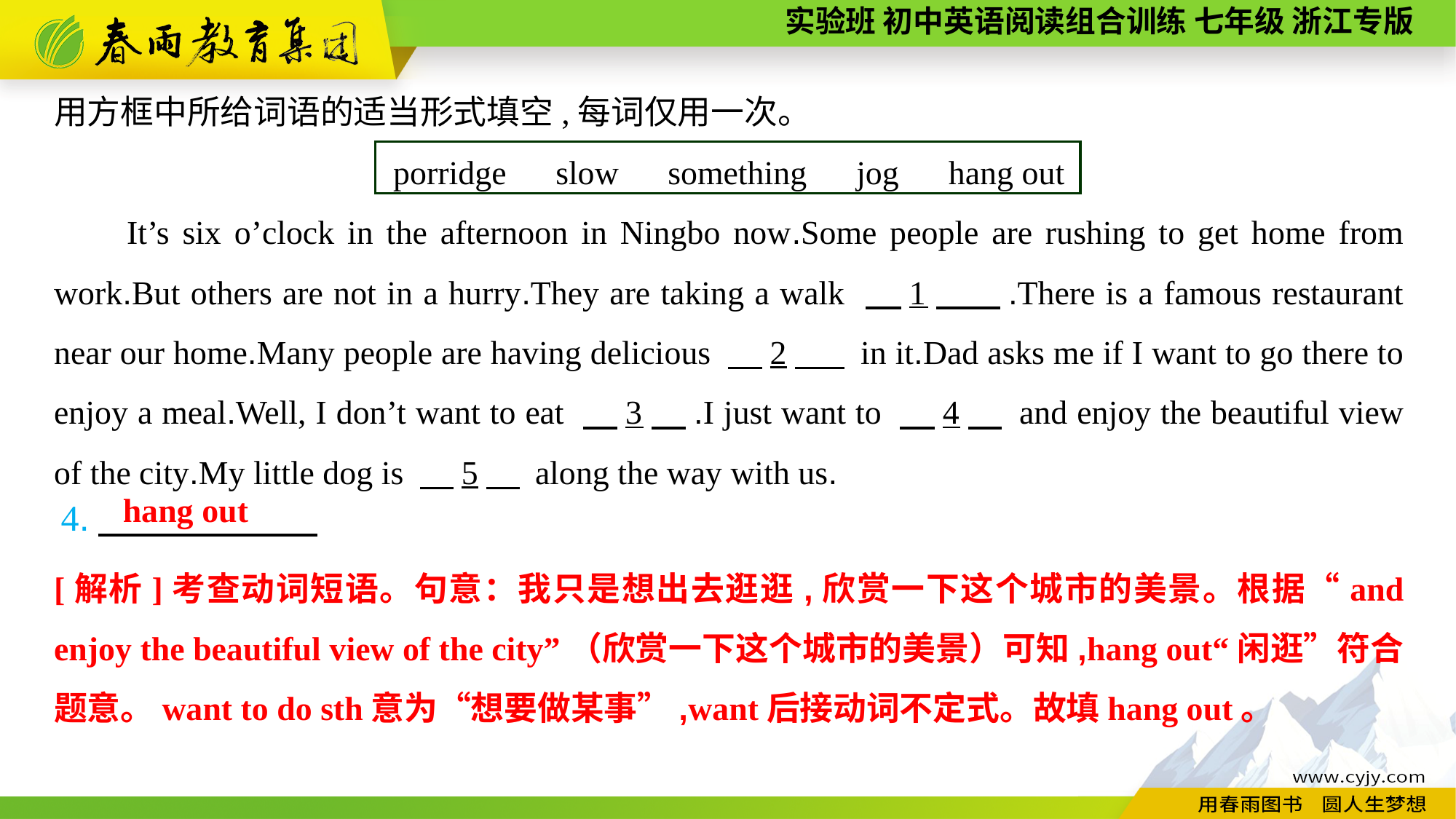

用方框中所给词语的适当形式填空,每词仅用一次。
porridge　slow　something　jog　hang out
It’s six o’clock in the afternoon in Ningbo now.Some people are rushing to get home from work.But others are not in a hurry.They are taking a walk 　1　   .There is a famous restaurant near our home.Many people are having delicious 　2　   in it.Dad asks me if I want to go there to enjoy a meal.Well, I don’t want to eat 　3　.I just want to 　4　 and enjoy the beautiful view of the city.My little dog is 　5　 along the way with us.

hang out
4.
[解析]考查动词短语。句意：我只是想出去逛逛,欣赏一下这个城市的美景。根据“and enjoy the beautiful view of the city”（欣赏一下这个城市的美景）可知,hang out“闲逛”符合题意。want to do sth意为“想要做某事”,want后接动词不定式。故填hang out。